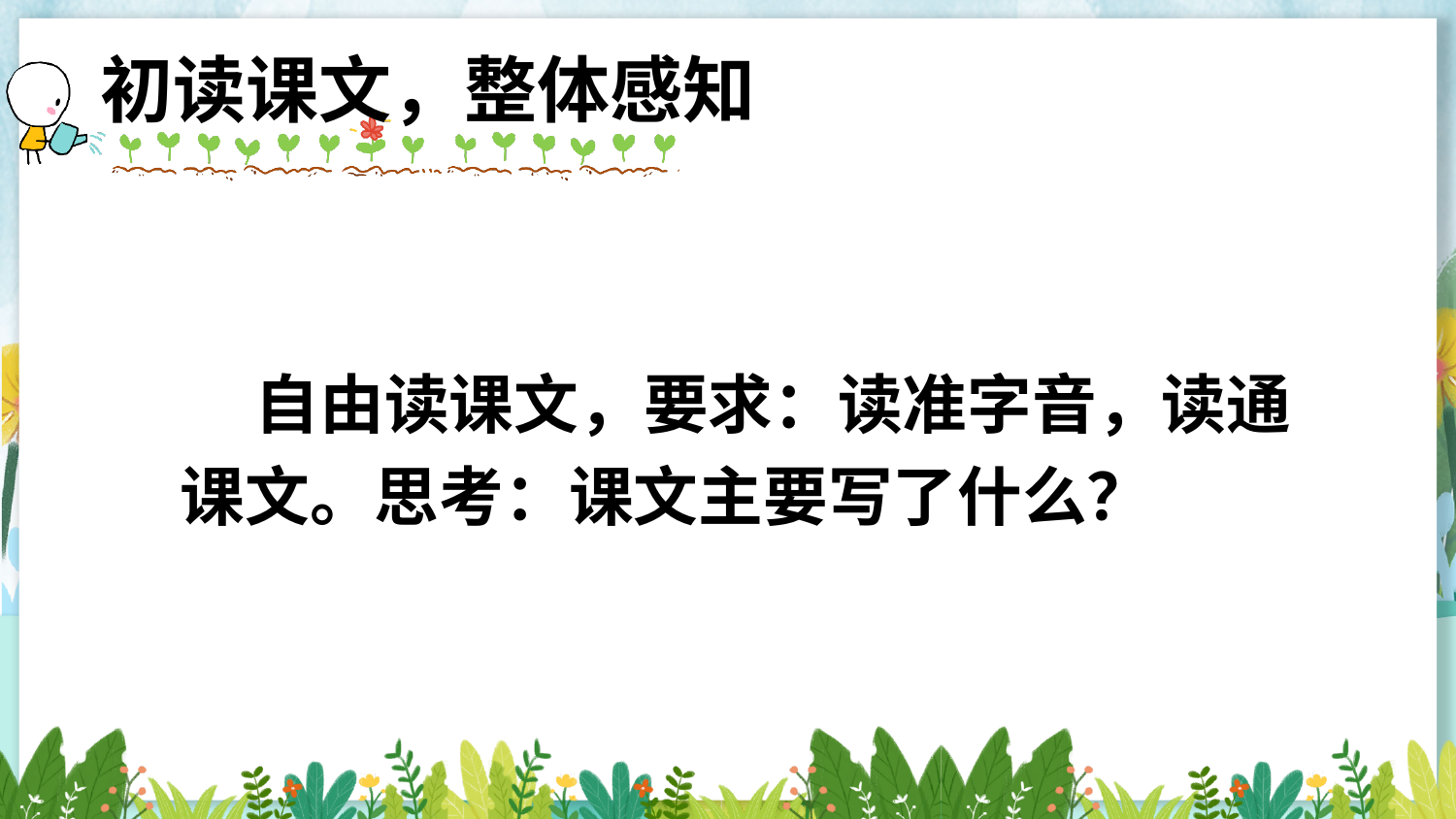

初读课文，整体感知
    自由读课文，要求：读准字音，读通课文。思考：课文主要写了什么？